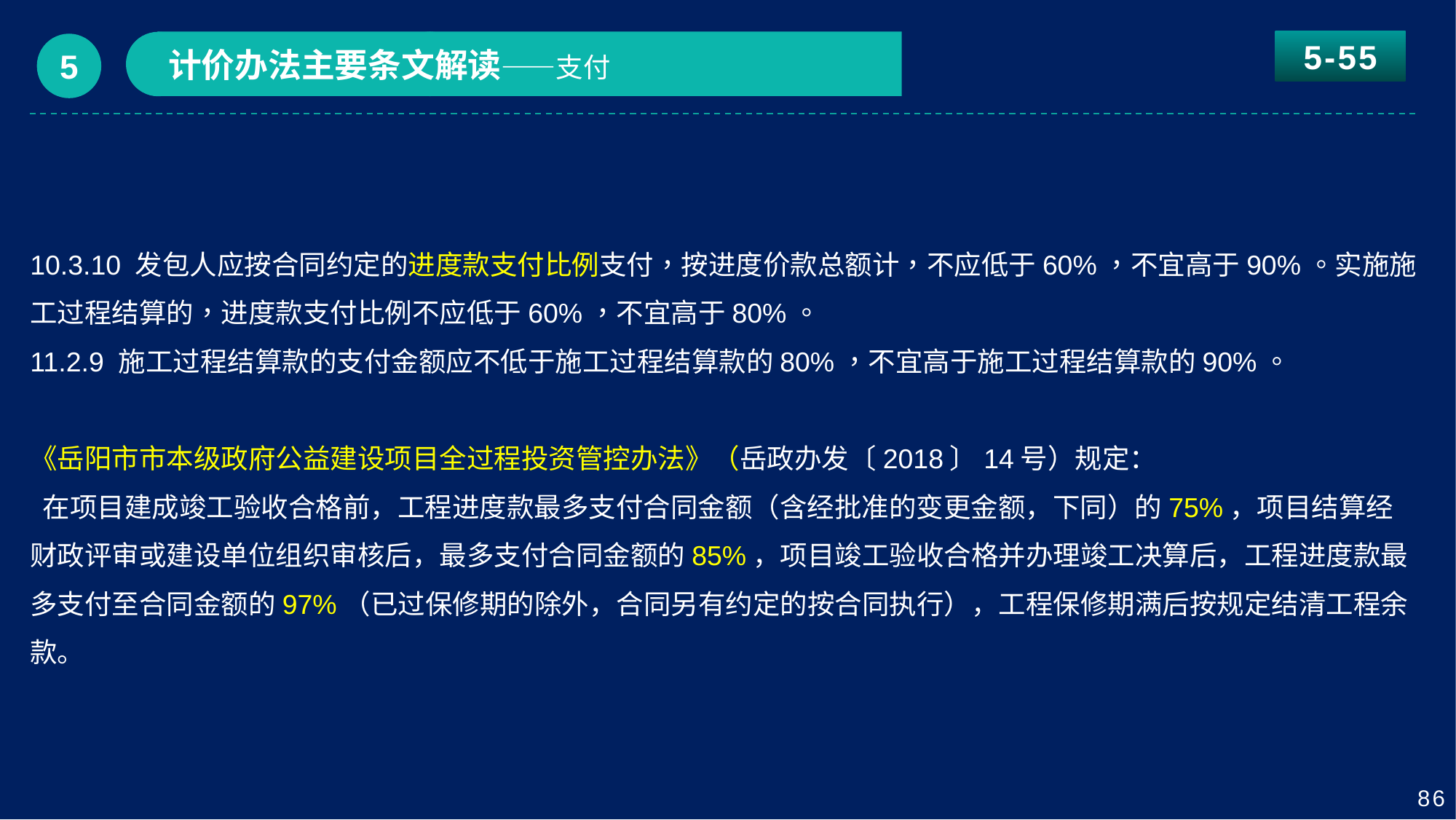

5-55
计价办法主要条文解读——支付

5
10.3.10 发包人应按合同约定的进度款支付比例支付，按进度价款总额计，不应低于60%，不宜高于90%。实施施工过程结算的，进度款支付比例不应低于60%，不宜高于80%。
11.2.9 施工过程结算款的支付金额应不低于施工过程结算款的80%，不宜高于施工过程结算款的90%。

《岳阳市市本级政府公益建设项目全过程投资管控办法》（岳政办发〔2018〕14号）规定：
 在项目建成竣工验收合格前，工程进度款最多支付合同金额（含经批准的变更金额，下同）的75%，项目结算经财政评审或建设单位组织审核后，最多支付合同金额的85%，项目竣工验收合格并办理竣工决算后，工程进度款最多支付至合同金额的97%（已过保修期的除外，合同另有约定的按合同执行），工程保修期满后按规定结清工程余款。
86